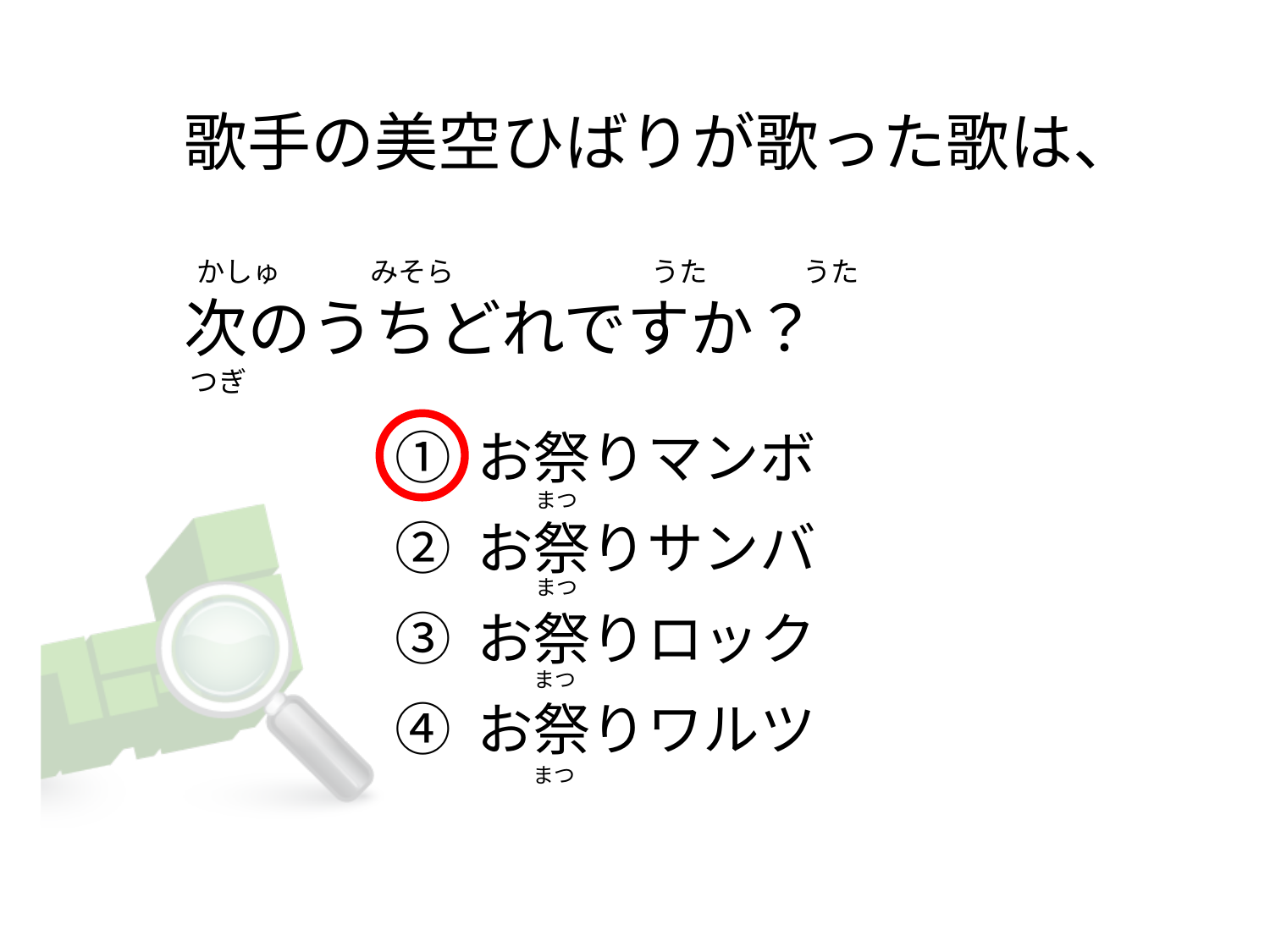

# 歌手の美空ひばりが歌った歌は、   かしゅ              みそら                               うた               うた 次のうちどれですか？  つぎ

① お祭りマンボ
② お祭りサンバ
③ お祭りロック
④ お祭りワルツ
           まつ
           まつ
           まつ
           まつ